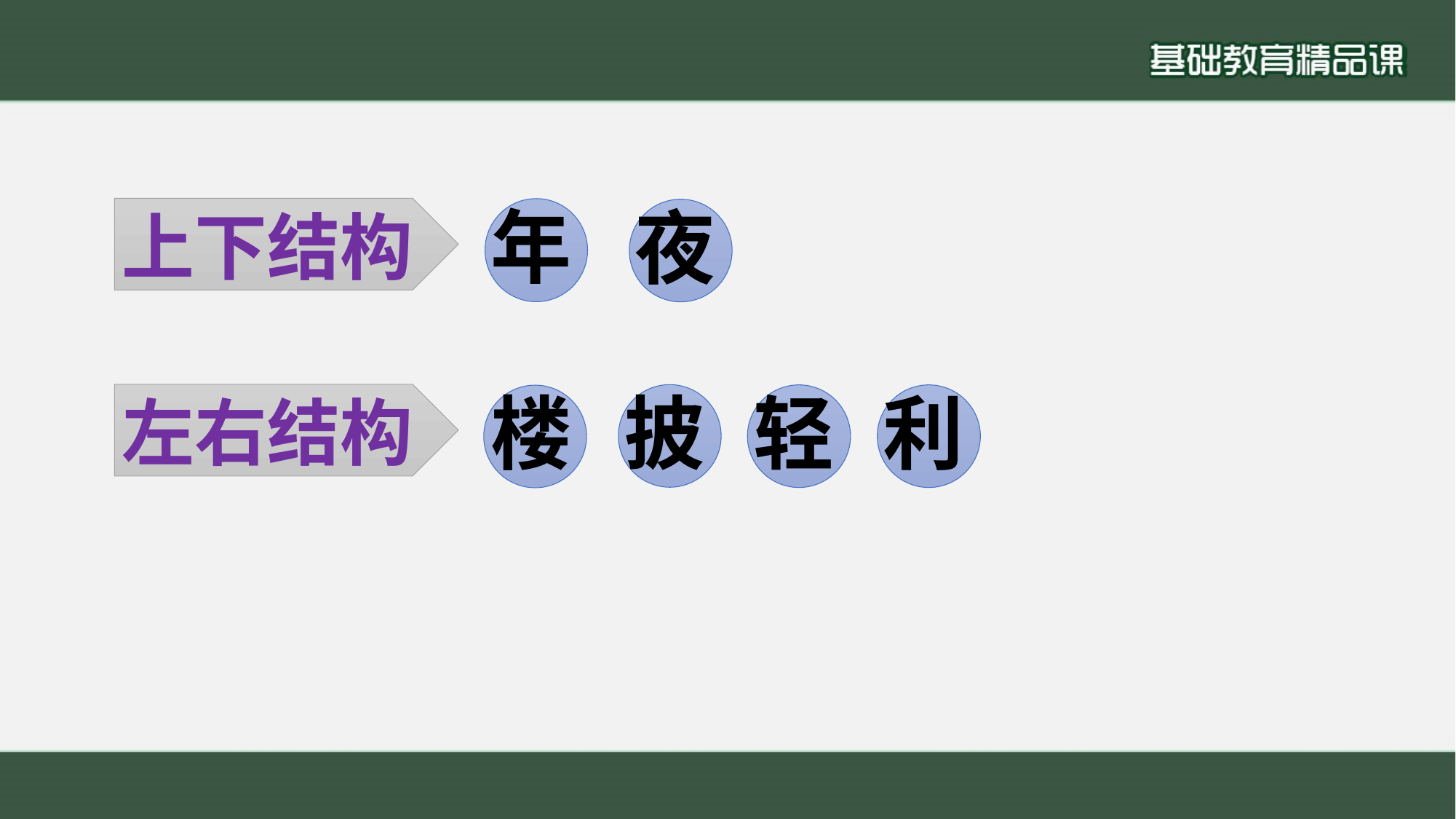

年

夜

上下结构

楼

披

轻

利

左右结构